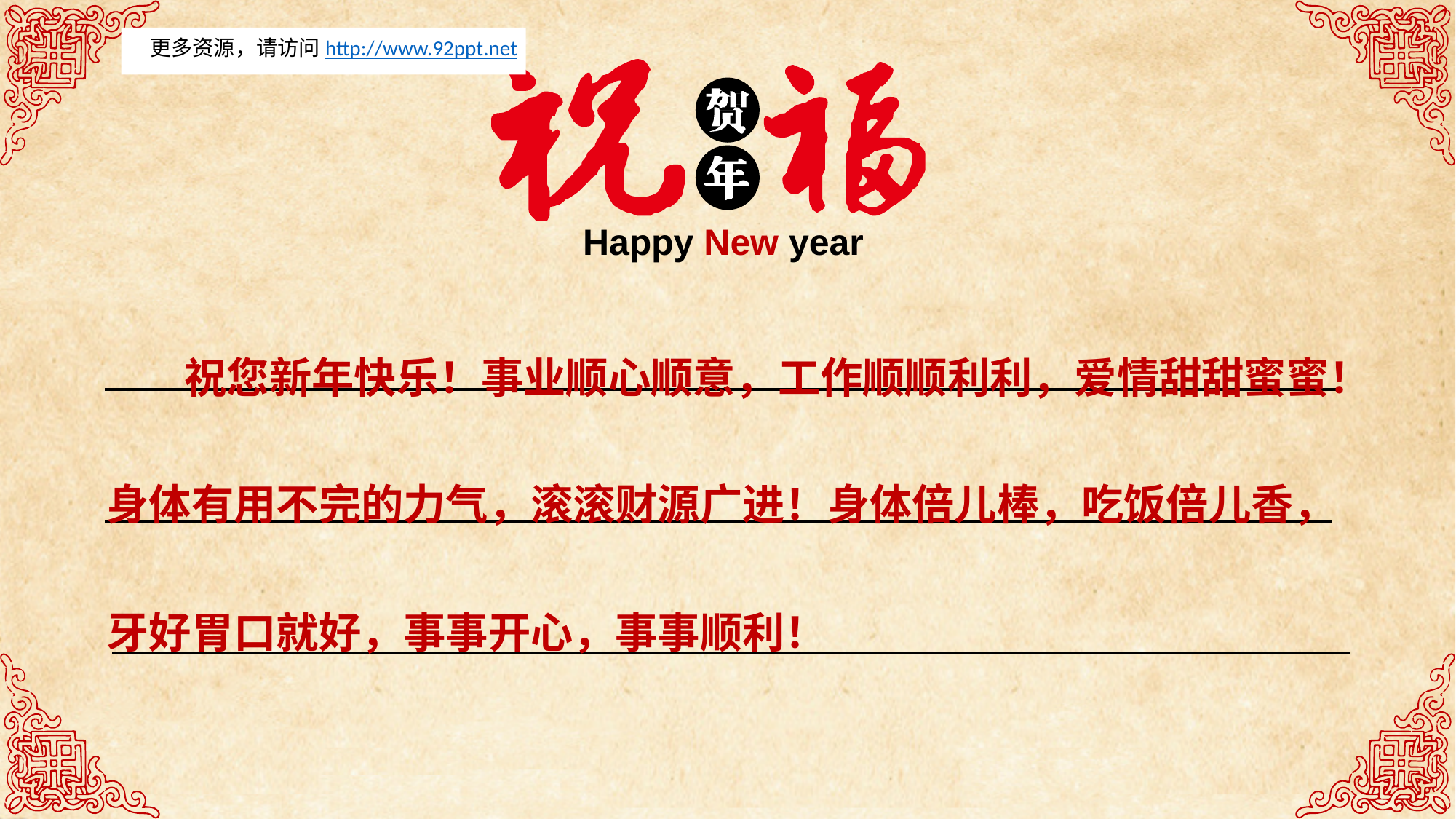

更多资源，请访问http://www.92ppt.net

Happy New year
       祝您新年快乐！事业顺心顺意，工作顺顺利利，爱情甜甜蜜蜜！身体有用不完的力气，滚滚财源广进！身体倍儿棒，吃饭倍儿香，牙好胃口就好，事事开心，事事顺利！